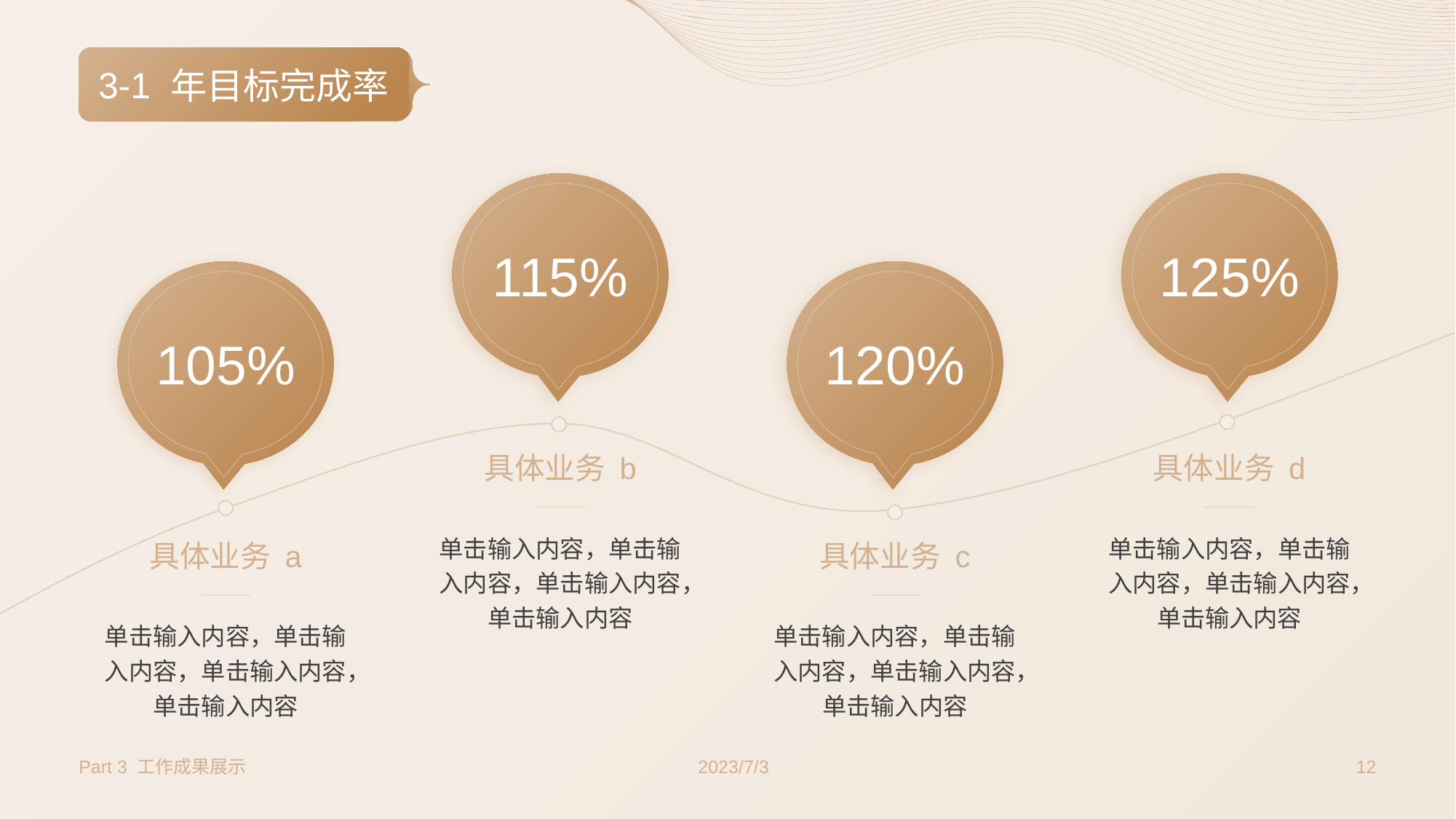

3-1
# 年目标完成率

115%
具体业务 b
单击输入内容，单击输入内容，单击输入内容，单击输入内容

125%
具体业务 d
单击输入内容，单击输入内容，单击输入内容，单击输入内容

105%
具体业务 a
单击输入内容，单击输入内容，单击输入内容，单击输入内容

120%
具体业务 c
单击输入内容，单击输入内容，单击输入内容，单击输入内容

Part 3 工作成果展示
2023/7/3
12